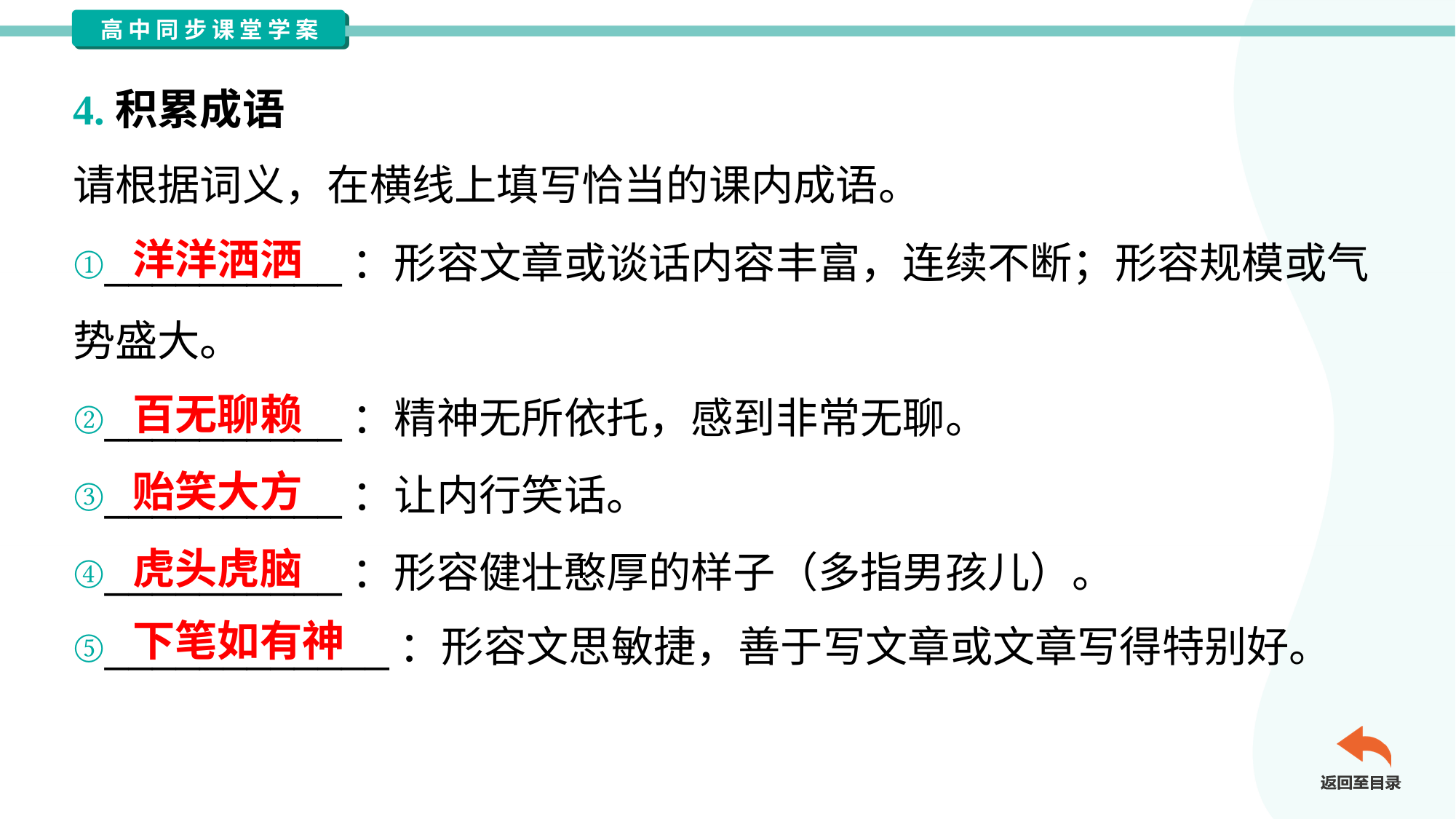

4.积累成语
请根据词义，在横线上填写恰当的课内成语。
洋洋洒洒
①__________：形容文章或谈话内容丰富，连续不断；形容规模或气
势盛大。
②__________：精神无所依托，感到非常无聊。
③__________：让内行笑话。
④__________：形容健壮憨厚的样子（多指男孩儿）。
⑤____________：形容文思敏捷，善于写文章或文章写得特别好。
百无聊赖
贻笑大方
虎头虎脑
下笔如有神